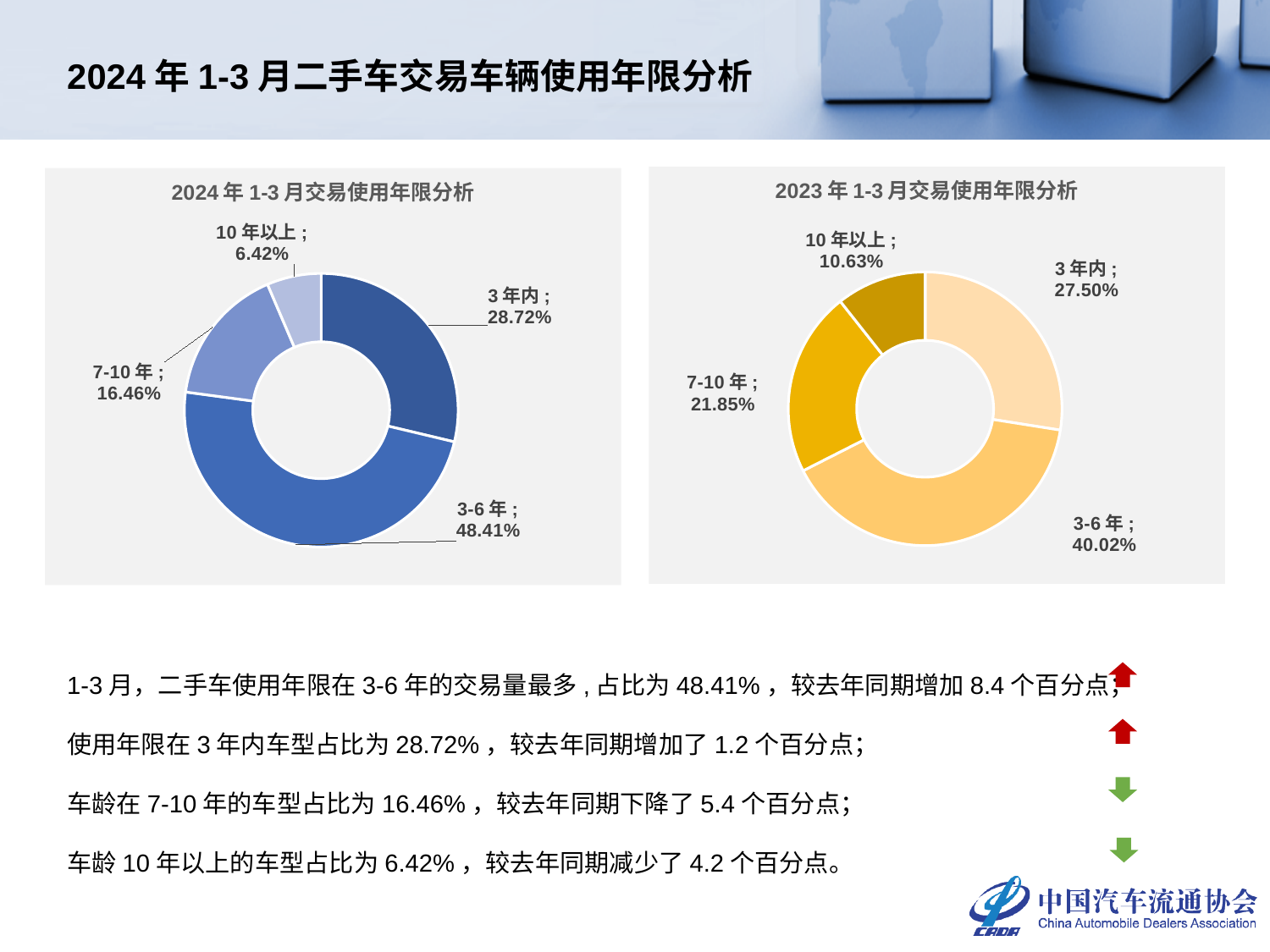

# 2024年1-3月二手车交易车辆使用年限分析

### Chart: 2023年1-3月交易使用年限分析

| Category | 2023年 |
|---|---|
| 3年内 | 0.2749828574075534 |
| 3-6年 | 0.40015524837048866 |
| 7-10年 | 0.21851676043721271 |
| 10年以上 | 0.10634513378474518 |

### Chart: 2024年1-3月交易使用年限分析

| Category | 2024年 |
|---|---|
| 3年内 | 0.2871648125480539 |
| 3-6年 | 0.48406636177344126 |
| 7-10年 | 0.16459408399323608 |
| 10年以上 | 0.06417474168526872 |
1-3月，二手车使用年限在3-6年的交易量最多,占比为48.41%，较去年同期增加8.4个百分点；
使用年限在3年内车型占比为28.72%，较去年同期增加了1.2个百分点；
车龄在7-10年的车型占比为16.46%，较去年同期下降了5.4个百分点；
车龄10年以上的车型占比为6.42%，较去年同期减少了4.2个百分点。